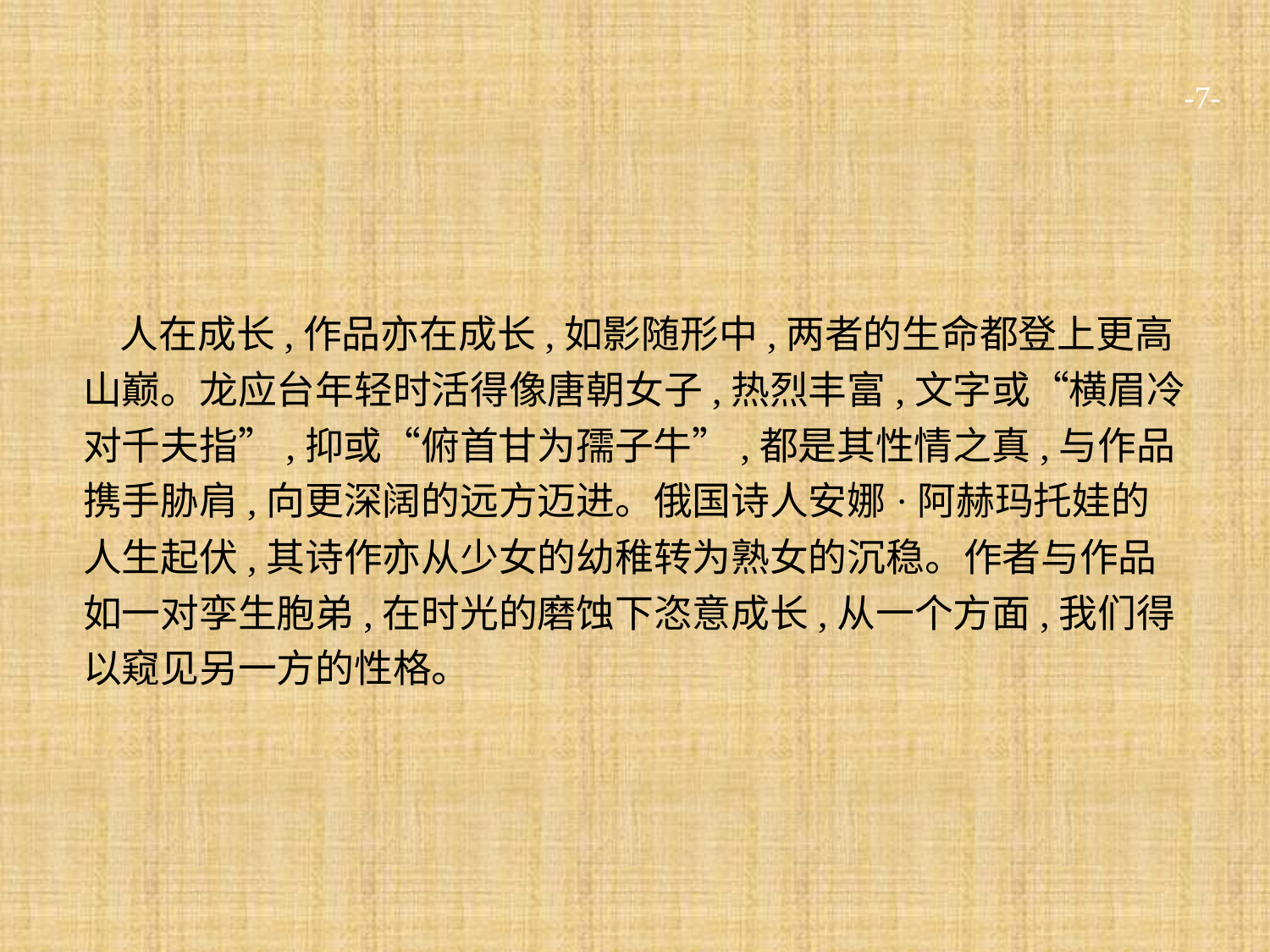

-7-
人在成长,作品亦在成长,如影随形中,两者的生命都登上更高山巅。龙应台年轻时活得像唐朝女子,热烈丰富,文字或“横眉冷对千夫指”,抑或“俯首甘为孺子牛”,都是其性情之真,与作品携手胁肩,向更深阔的远方迈进。俄国诗人安娜·阿赫玛托娃的人生起伏,其诗作亦从少女的幼稚转为熟女的沉稳。作者与作品如一对孪生胞弟,在时光的磨蚀下恣意成长,从一个方面,我们得以窥见另一方的性格。